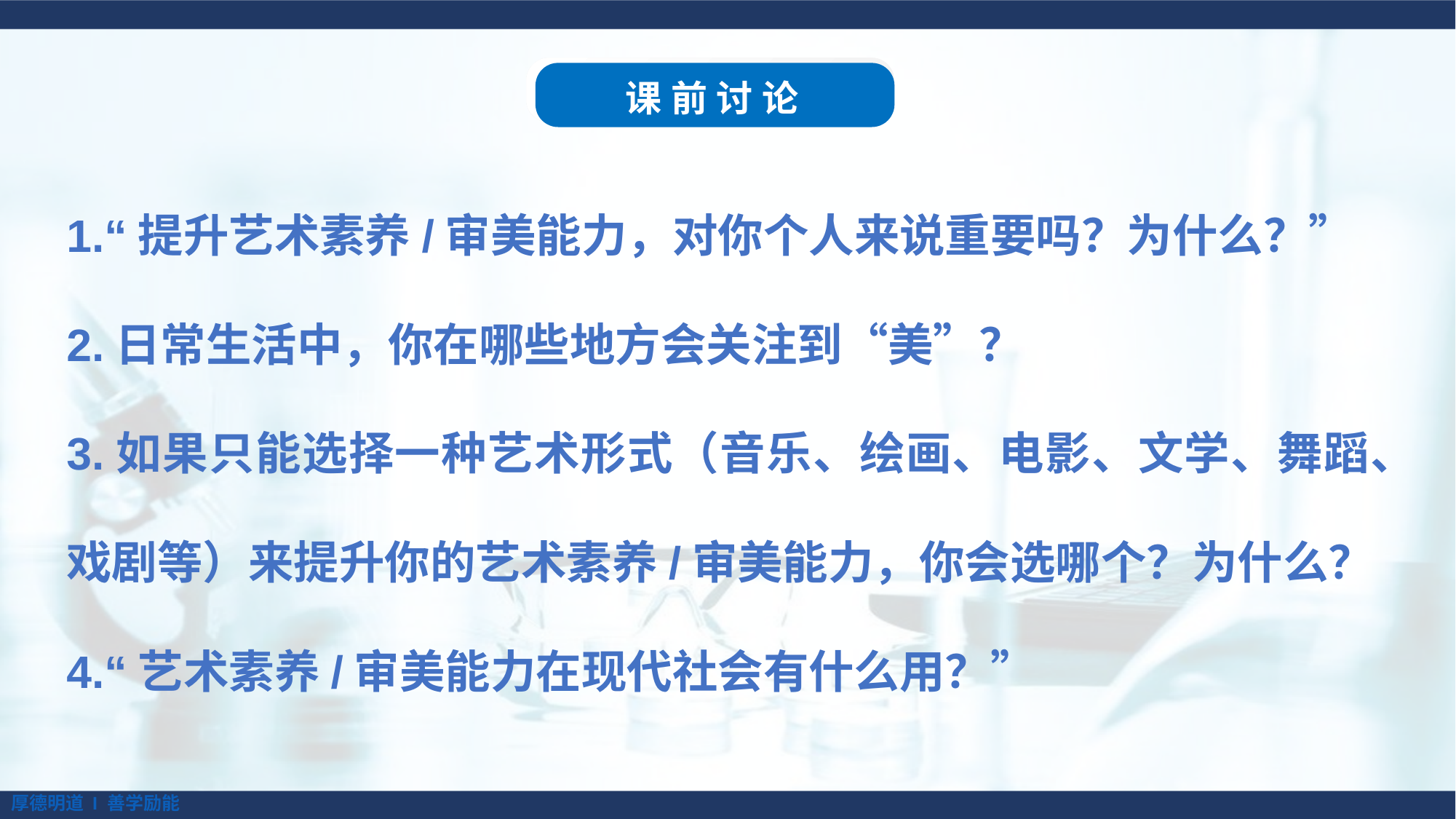

课前讨论
1.“提升艺术素养/审美能力，对你个人来说重要吗？为什么？”
2.日常生活中，你在哪些地方会关注到“美”？
3.如果只能选择一种艺术形式（音乐、绘画、电影、文学、舞蹈、戏剧等）来提升你的艺术素养/审美能力，你会选哪个？为什么？
4.“艺术素养/审美能力在现代社会有什么用？”

厚德明道 I 善学励能